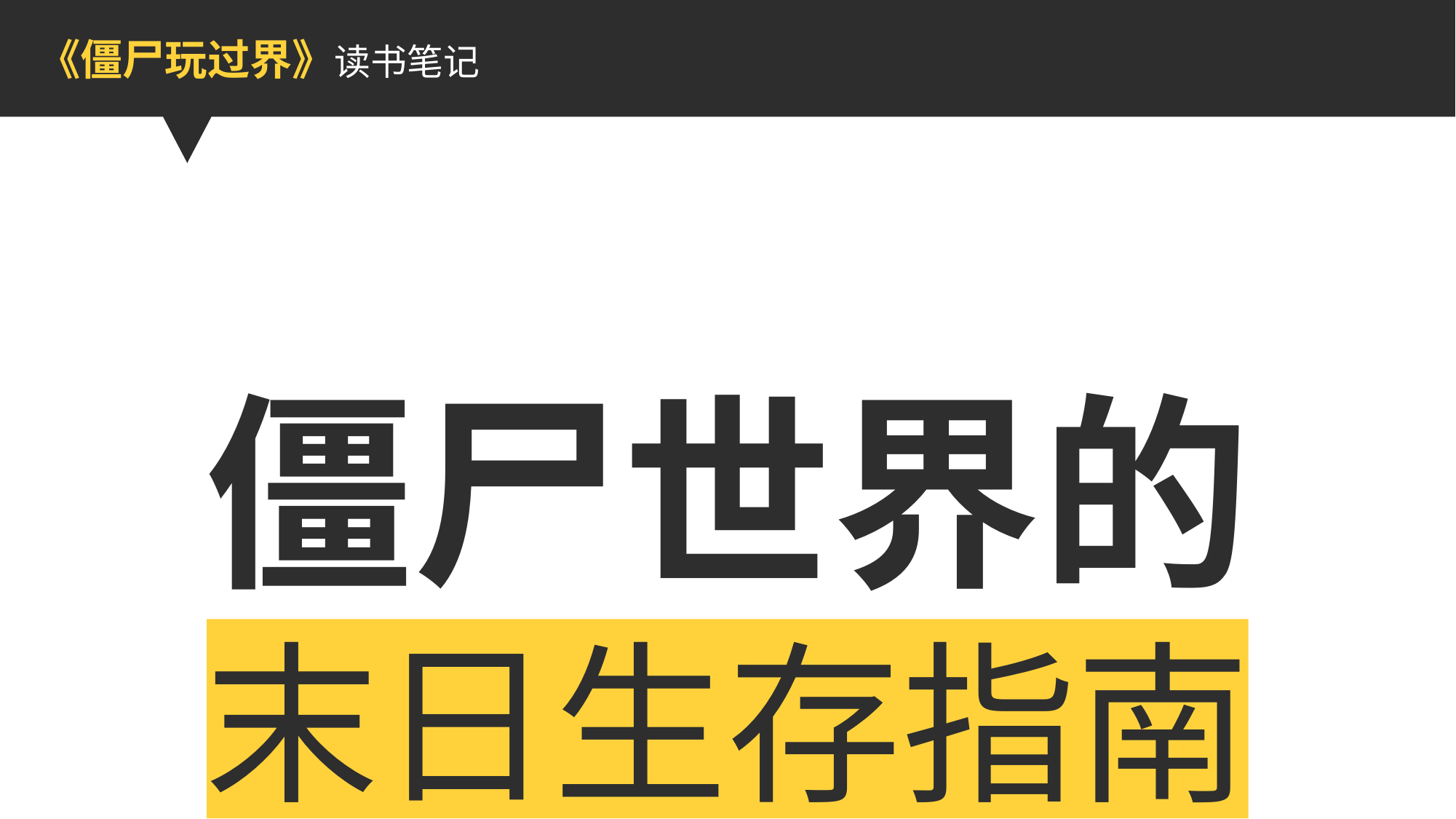

《僵尸玩过界》读书笔记

僵尸世界的
末日生存指南
How To Survive In  Zombie World